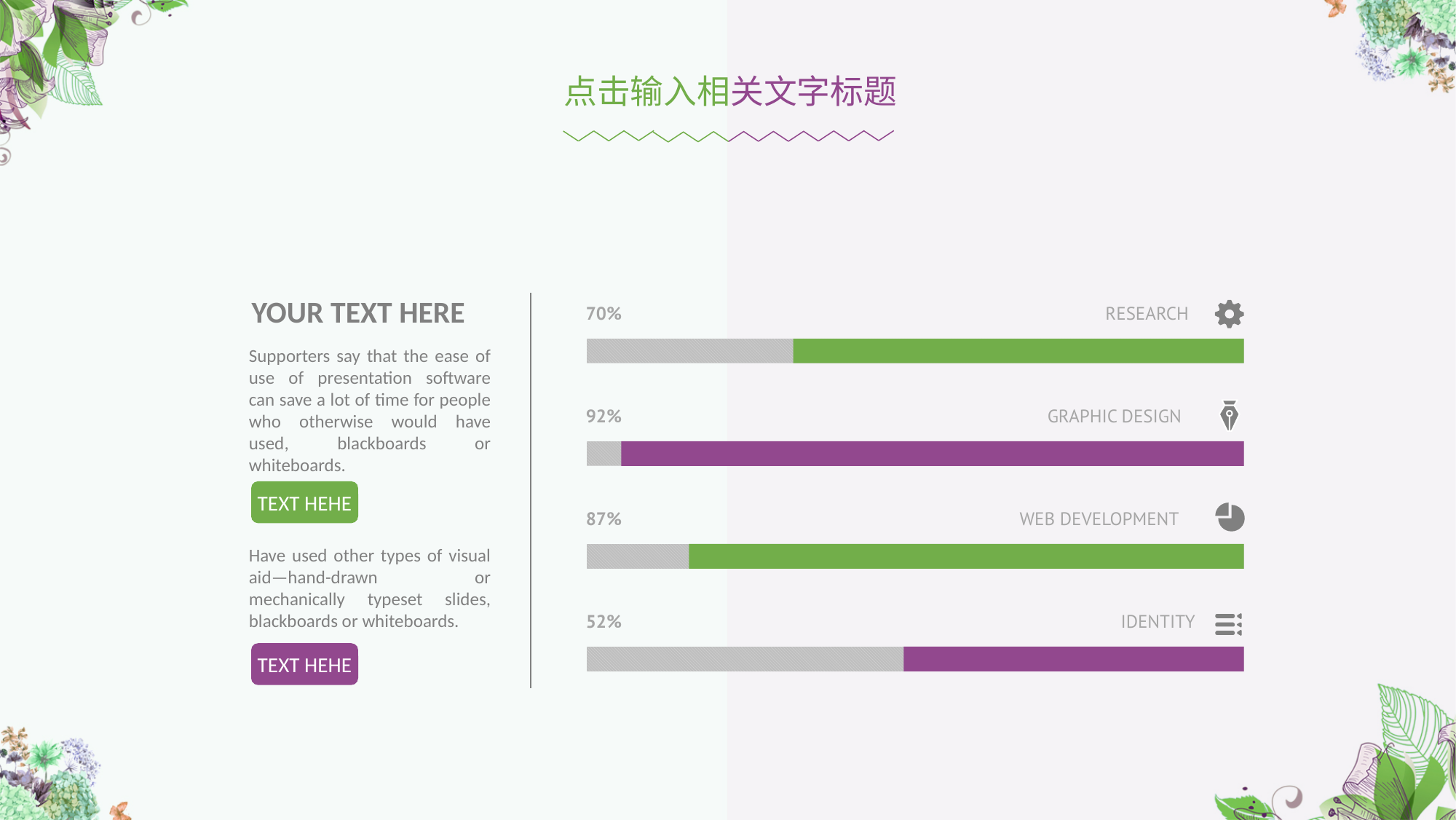

点击输入相关文字标题
YOUR TEXT HERE
RESEARCH
70%

GRAPHIC DESIGN
92%

WEB DEVELOPMENT
87%

IDENTITY
52%

Supporters say that the ease of use of presentation software can save a lot of time for people who otherwise would have used, blackboards or whiteboards.
TEXT HEHE
Have used other types of visual aid—hand-drawn or mechanically typeset slides, blackboards or whiteboards.
TEXT HEHE